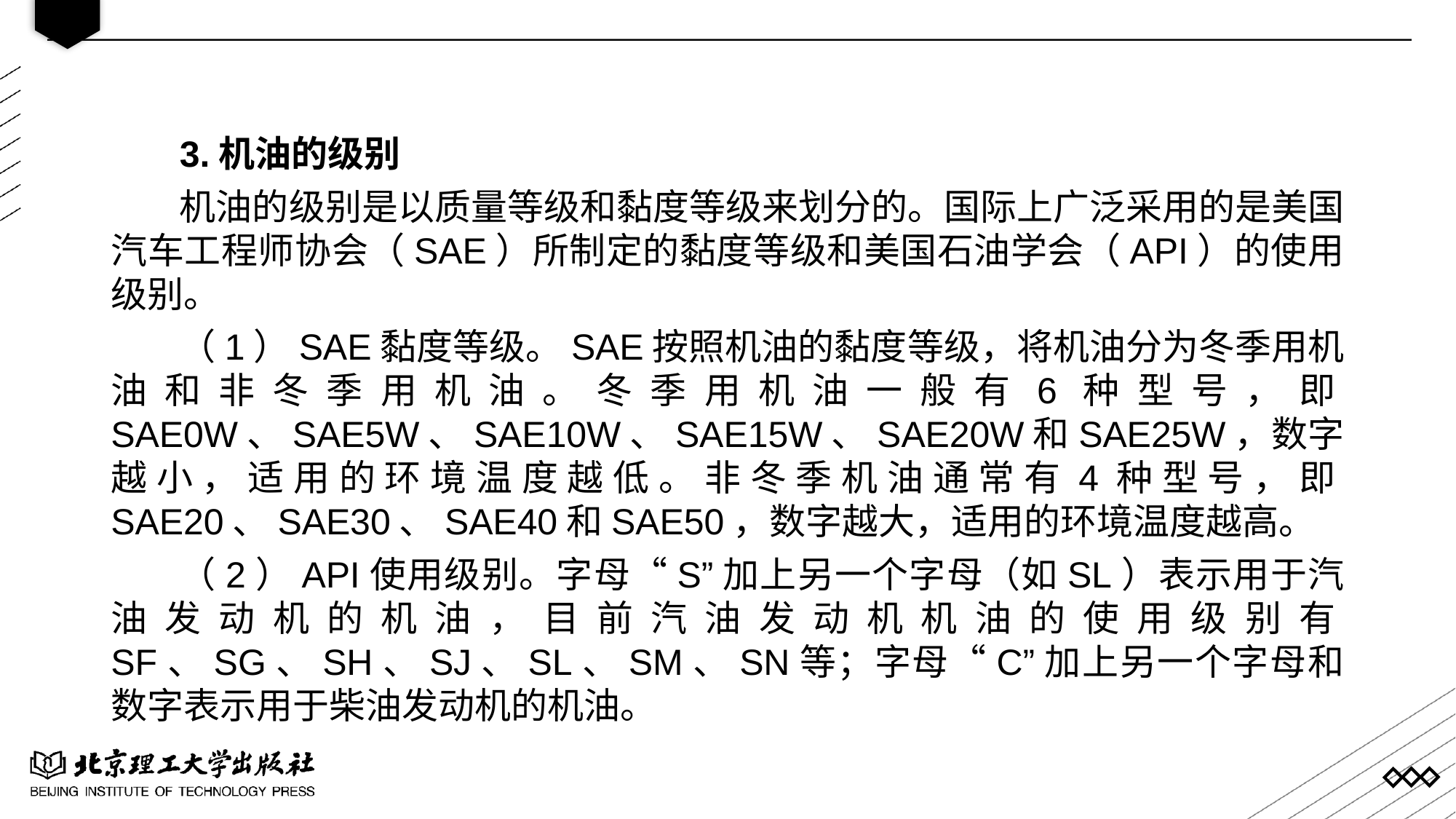

3.机油的级别
机油的级别是以质量等级和黏度等级来划分的。国际上广泛采用的是美国汽车工程师协会（SAE）所制定的黏度等级和美国石油学会（API）的使用级别。
（1）SAE黏度等级。SAE按照机油的黏度等级，将机油分为冬季用机油和非冬季用机油。冬季用机油一般有6种型号，即SAE0W、SAE5W、SAE10W、SAE15W、SAE20W和SAE25W，数字越小，适用的环境温度越低。非冬季机油通常有4种型号，即SAE20、SAE30、SAE40和SAE50，数字越大，适用的环境温度越高。
（2）API使用级别。字母“S”加上另一个字母（如SL）表示用于汽油发动机的机油，目前汽油发动机机油的使用级别有SF、SG、SH、SJ、SL、SM、SN等；字母“C”加上另一个字母和数字表示用于柴油发动机的机油。